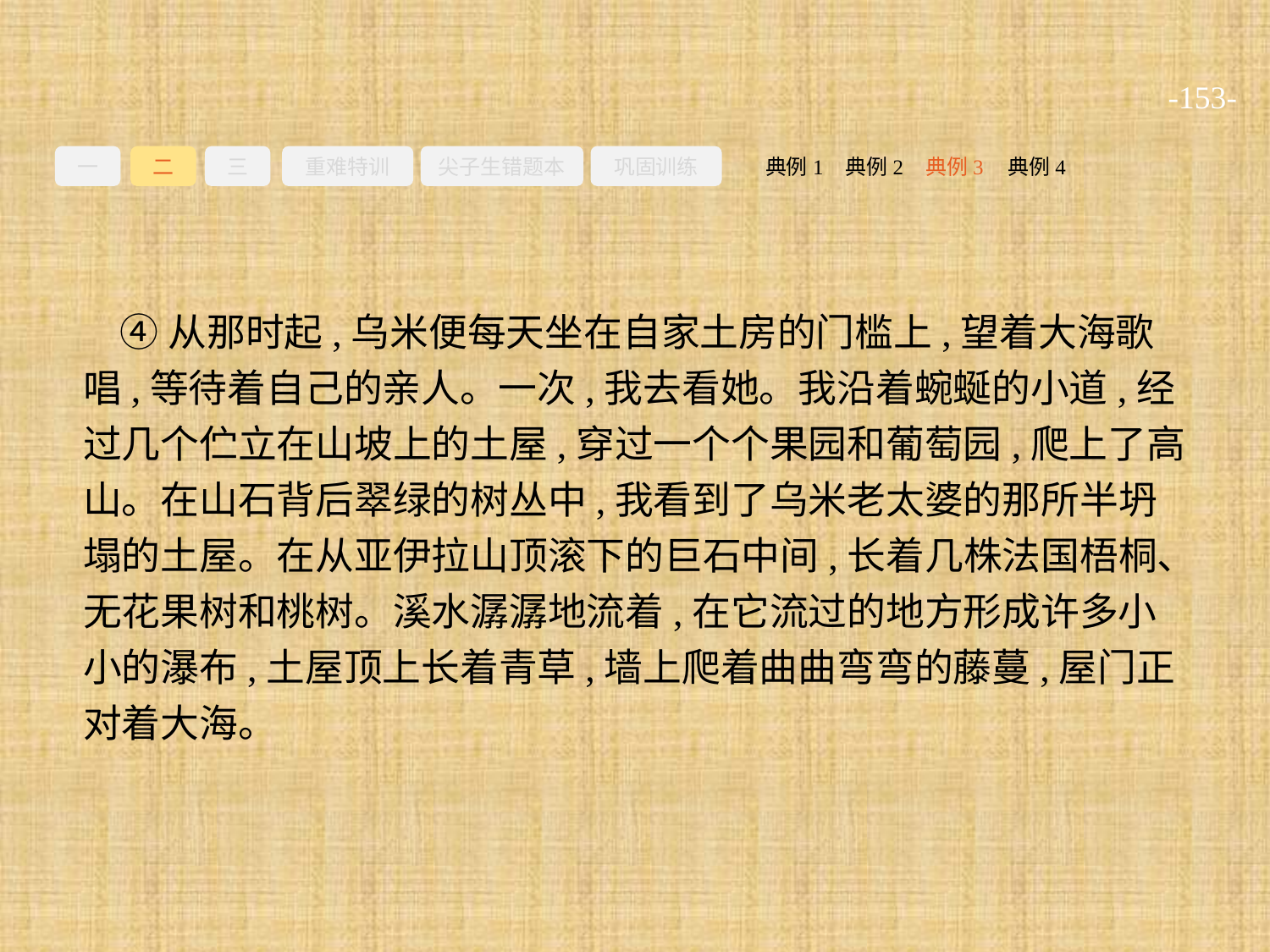

-153-
一
二
三
重难特训
尖子生错题本
巩固训练
典例3
典例2
典例4
典例1
④从那时起,乌米便每天坐在自家土房的门槛上,望着大海歌唱,等待着自己的亲人。一次,我去看她。我沿着蜿蜒的小道,经过几个伫立在山坡上的土屋,穿过一个个果园和葡萄园,爬上了高山。在山石背后翠绿的树丛中,我看到了乌米老太婆的那所半坍塌的土屋。在从亚伊拉山顶滚下的巨石中间,长着几株法国梧桐、无花果树和桃树。溪水潺潺地流着,在它流过的地方形成许多小小的瀑布,土屋顶上长着青草,墙上爬着曲曲弯弯的藤蔓,屋门正对着大海。